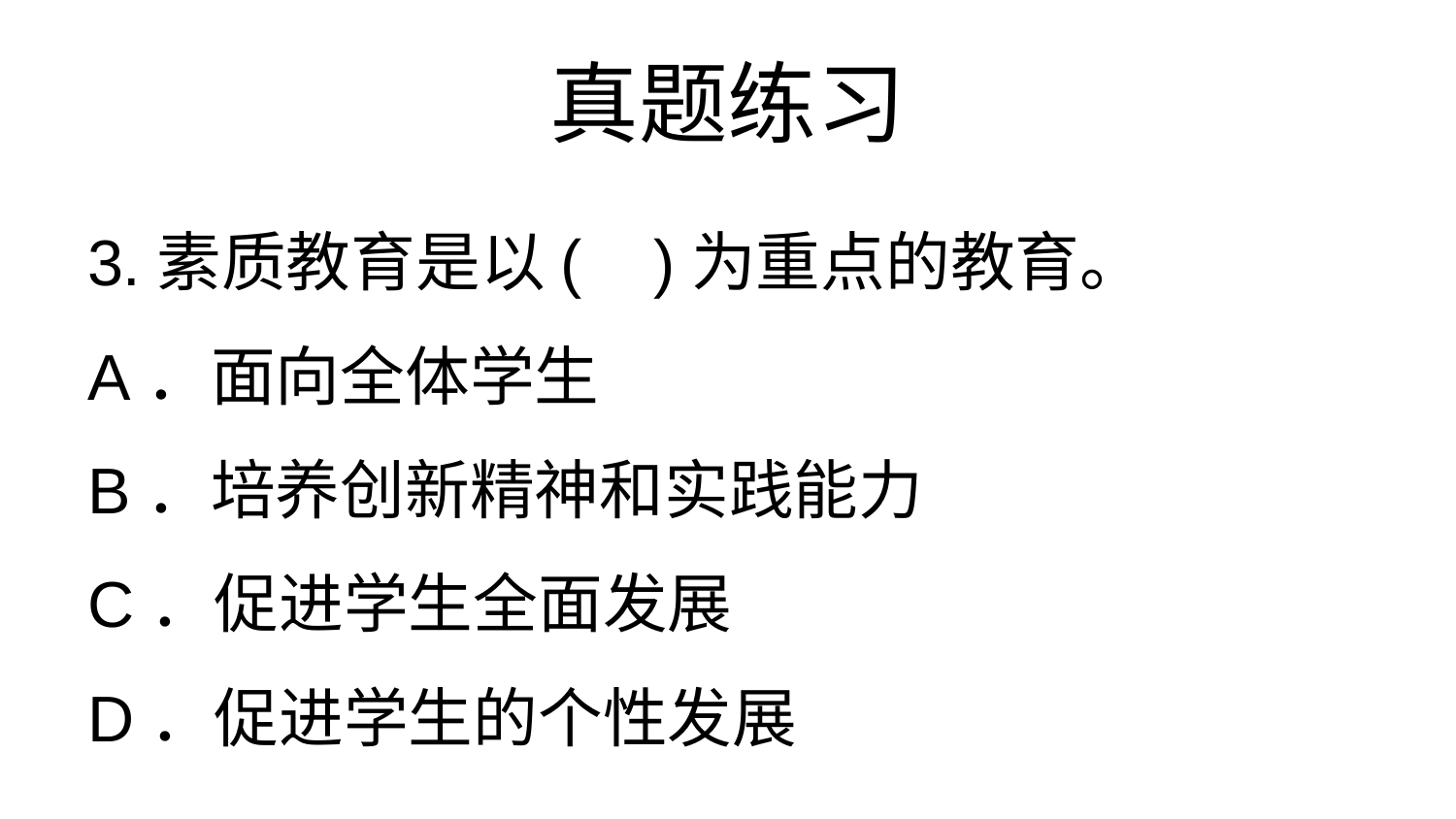

# 真题练习
3.素质教育是以(    )为重点的教育。
A．面向全体学生
B．培养创新精神和实践能力
C．促进学生全面发展
D．促进学生的个性发展